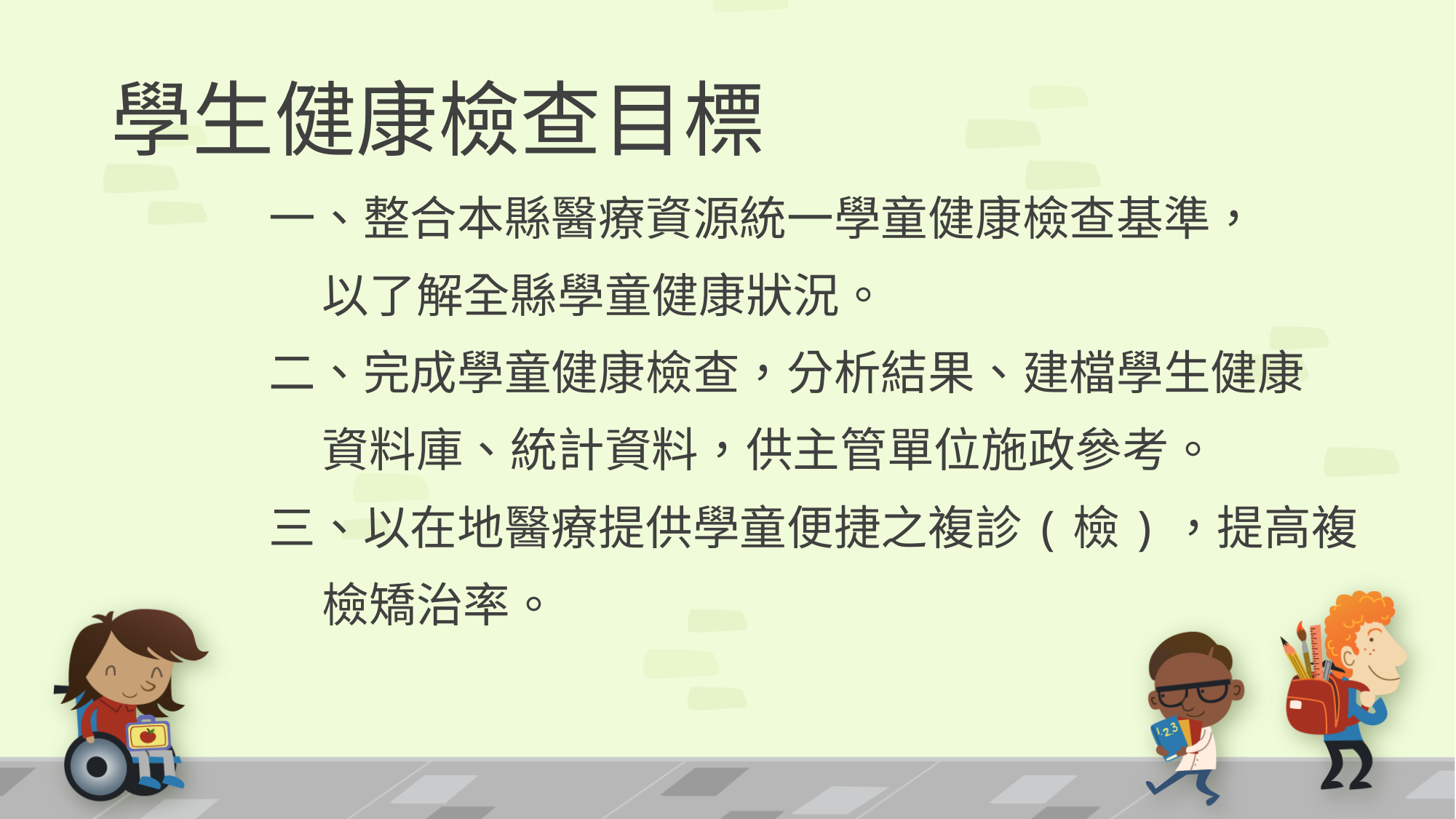

# 學生健康檢查目標
一、整合本縣醫療資源統一學童健康檢查基準，
    以了解全縣學童健康狀況。
二、完成學童健康檢查，分析結果、建檔學生健康
    資料庫、統計資料，供主管單位施政參考。
三、以在地醫療提供學童便捷之複診(檢)，提高複
    檢矯治率。